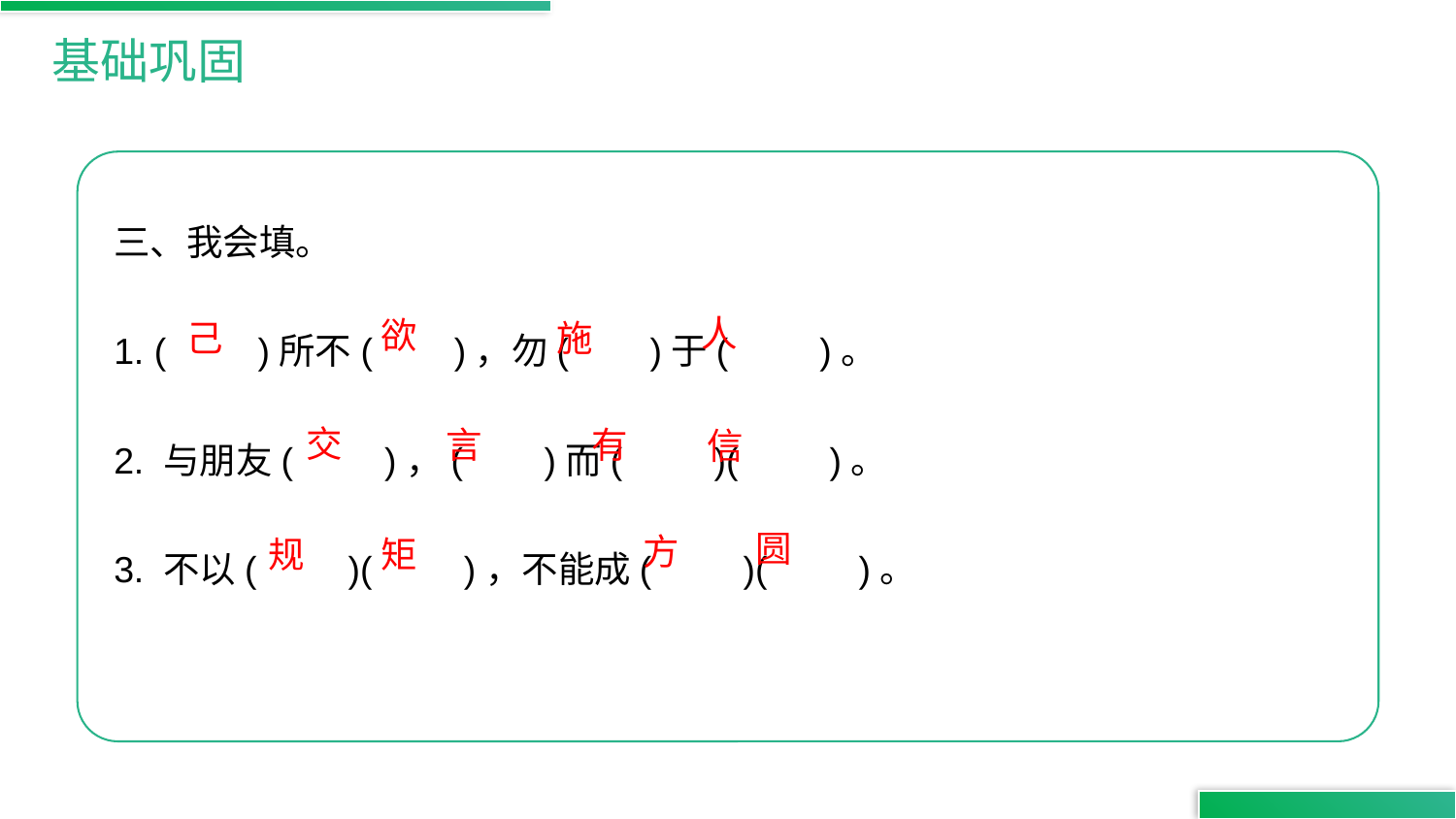

基础巩固

三、我会填。
1. (         )所不(        )，勿(        )于(         )。
2. 与朋友(         )，(        )而(         )(         )。
3. 不以(         )(         )，不能成(         )(         )。

人
欲
施
己
交
言
有
信
圆
方
规
矩